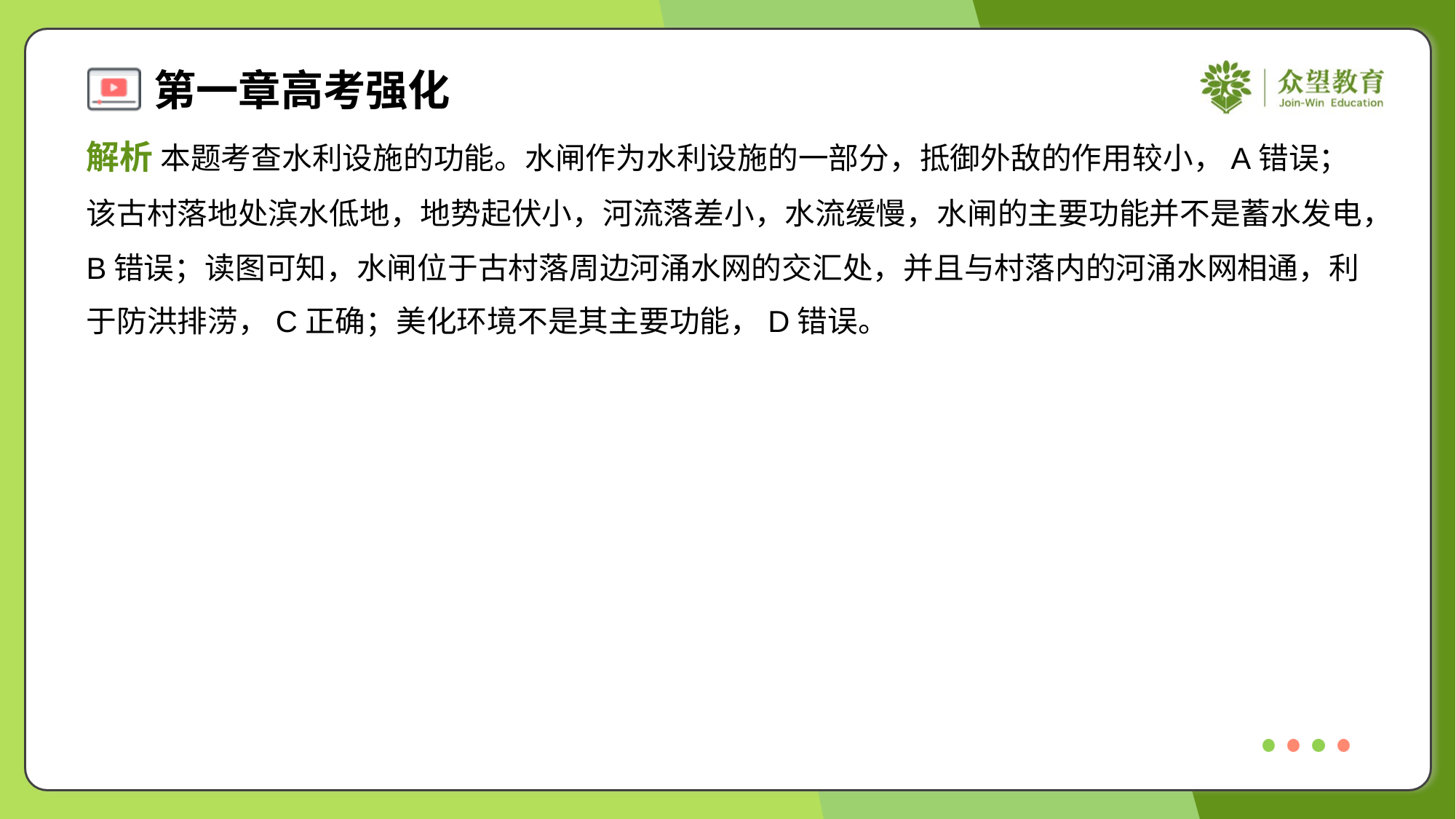

解析 本题考查水利设施的功能。水闸作为水利设施的一部分，抵御外敌的作用较小，A错误；
该古村落地处滨水低地，地势起伏小，河流落差小，水流缓慢，水闸的主要功能并不是蓄水发电，
B错误；读图可知，水闸位于古村落周边河涌水网的交汇处，并且与村落内的河涌水网相通，利
于防洪排涝，C正确；美化环境不是其主要功能，D错误。